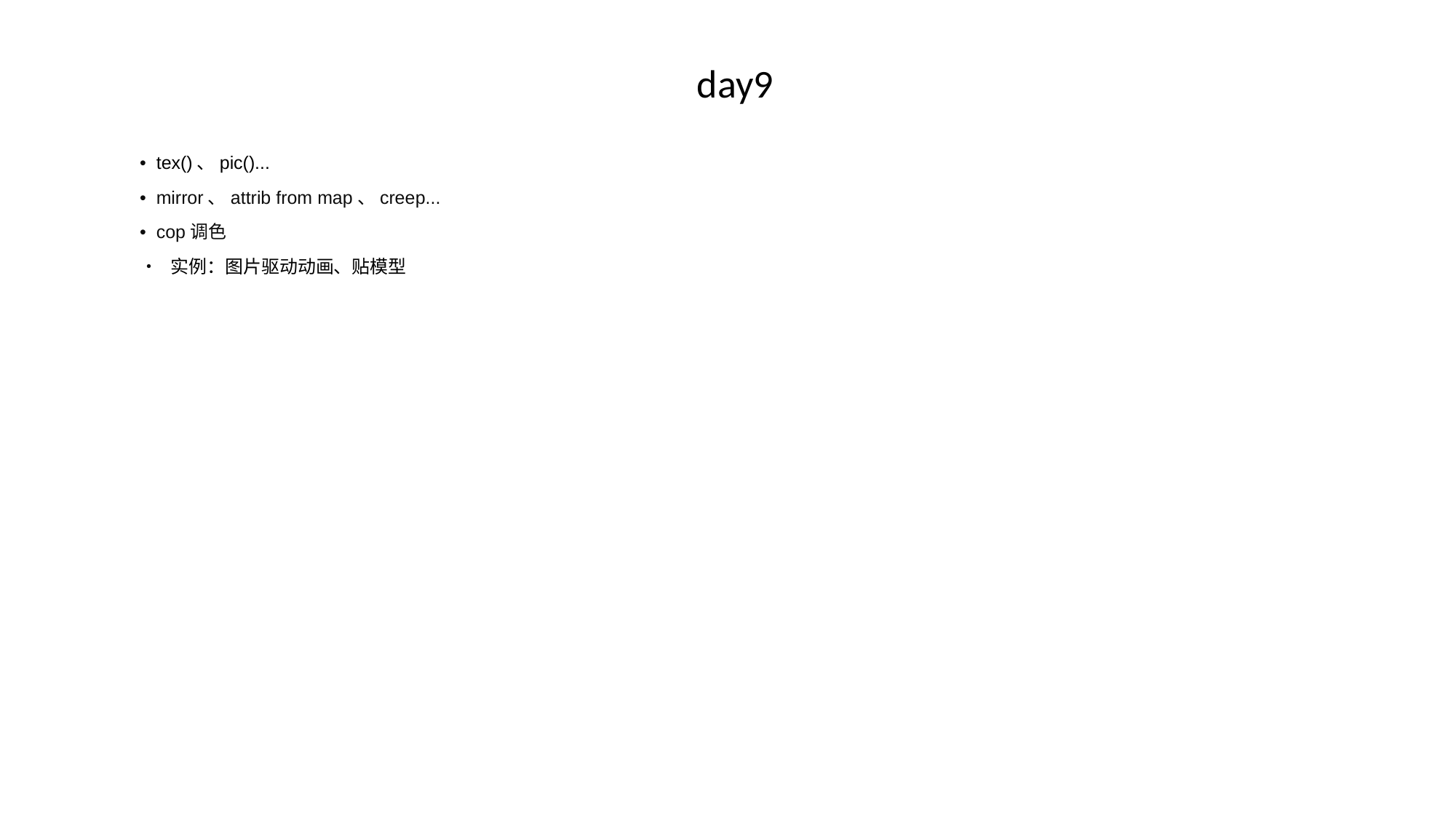

# day9
•  tex()、pic()...
•  mirror、attrib from map、creep...
•  cop调色
•  实例：图片驱动动画、贴模型